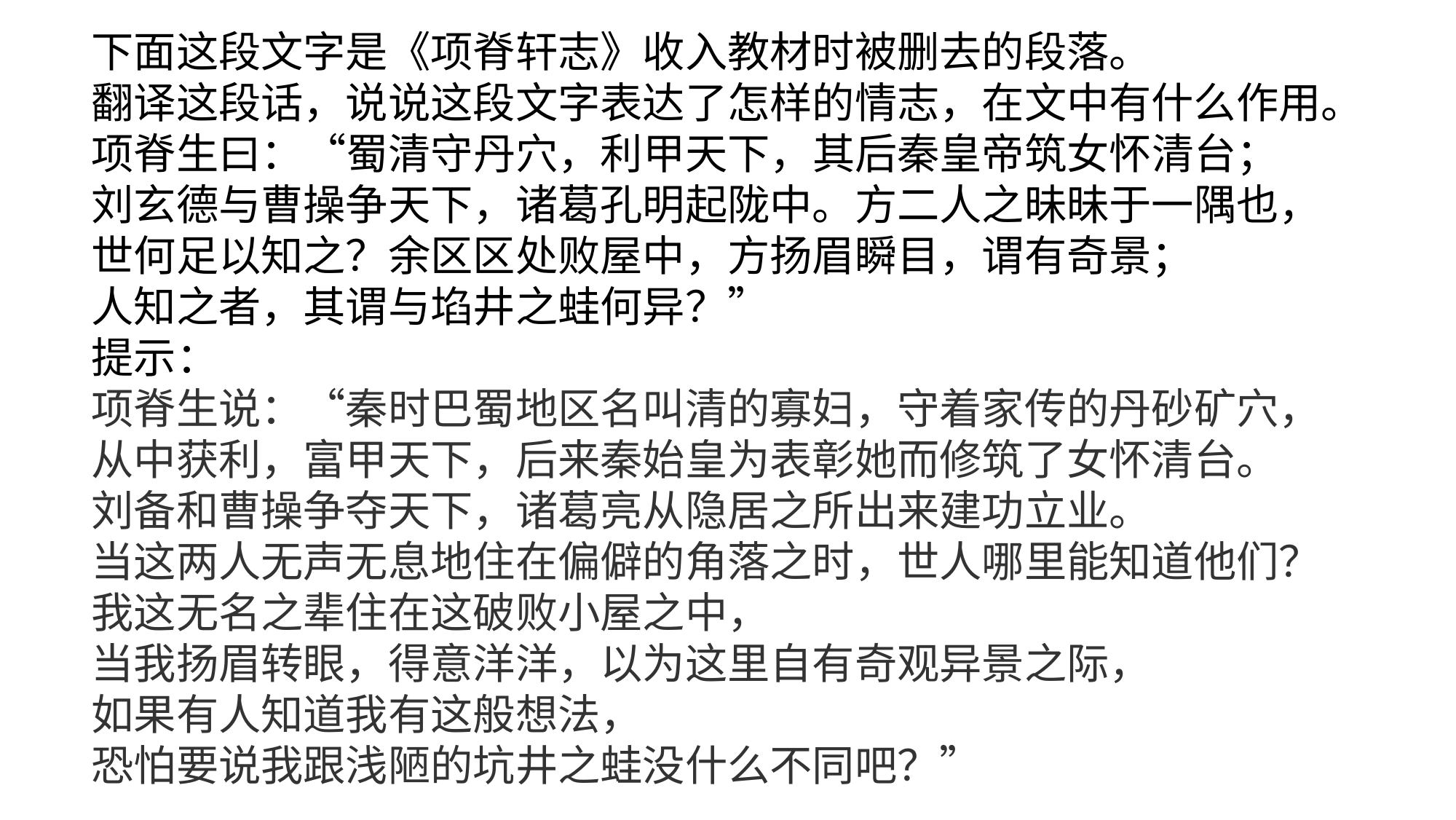

下面这段文字是《项脊轩志》收入教材时被删去的段落。
翻译这段话，说说这段文字表达了怎样的情志，在文中有什么作用。
项脊生曰：“蜀清守丹穴，利甲天下，其后秦皇帝筑女怀清台；
刘玄德与曹操争天下，诸葛孔明起陇中。方二人之昧昧于一隅也，
世何足以知之？余区区处败屋中，方扬眉瞬目，谓有奇景；
人知之者，其谓与埳井之蛙何异？”
提示：
项脊生说：“秦时巴蜀地区名叫清的寡妇，守着家传的丹砂矿穴，
从中获利，富甲天下，后来秦始皇为表彰她而修筑了女怀清台。
刘备和曹操争夺天下，诸葛亮从隐居之所出来建功立业。
当这两人无声无息地住在偏僻的角落之时，世人哪里能知道他们？
我这无名之辈住在这破败小屋之中，
当我扬眉转眼，得意洋洋，以为这里自有奇观异景之际，
如果有人知道我有这般想法，
恐怕要说我跟浅陋的坑井之蛙没什么不同吧？”